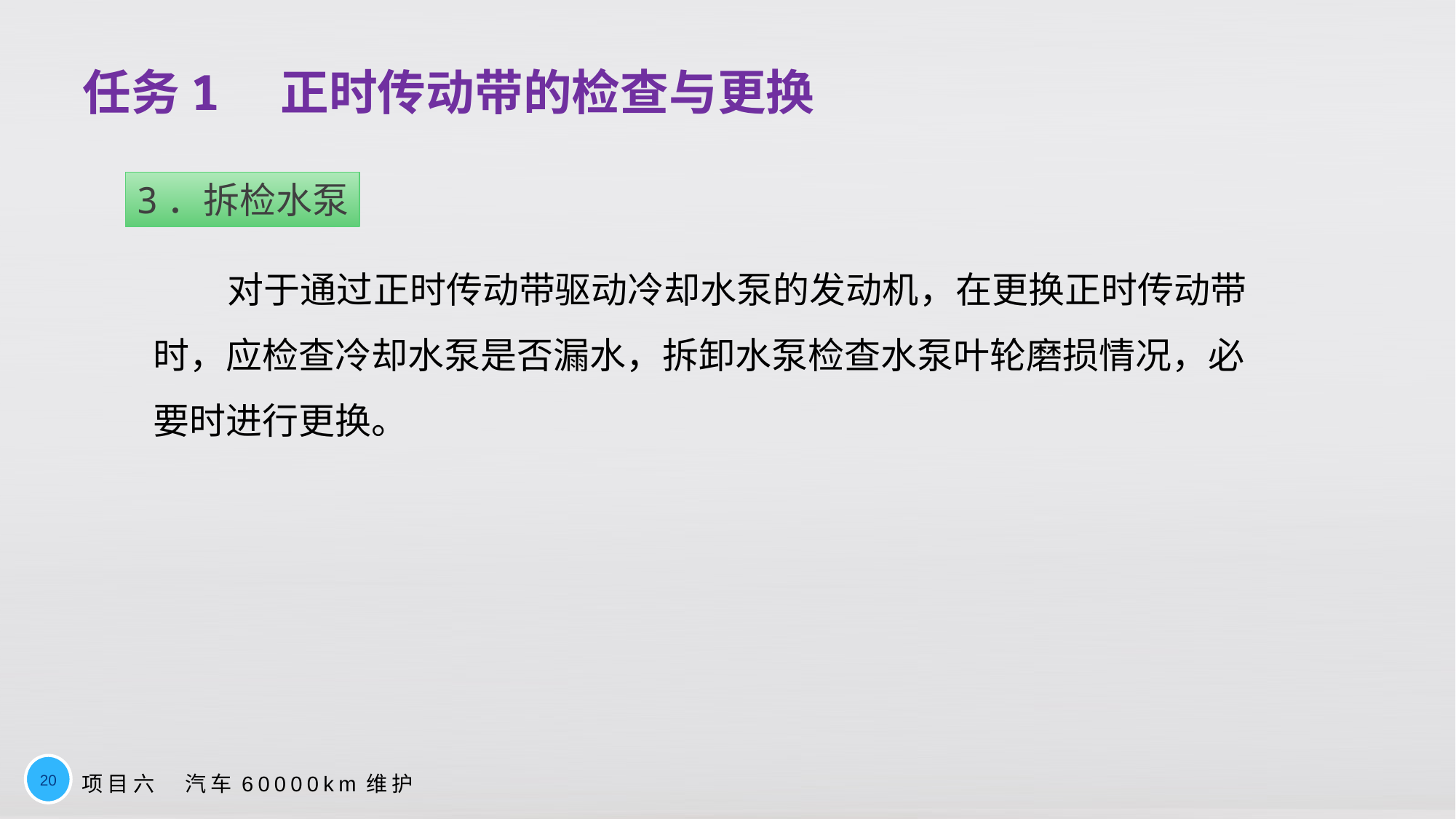

# 任务1　正时传动带的检查与更换
3．拆检水泵
对于通过正时传动带驱动冷却水泵的发动机，在更换正时传动带时，应检查冷却水泵是否漏水，拆卸水泵检查水泵叶轮磨损情况，必要时进行更换。
20